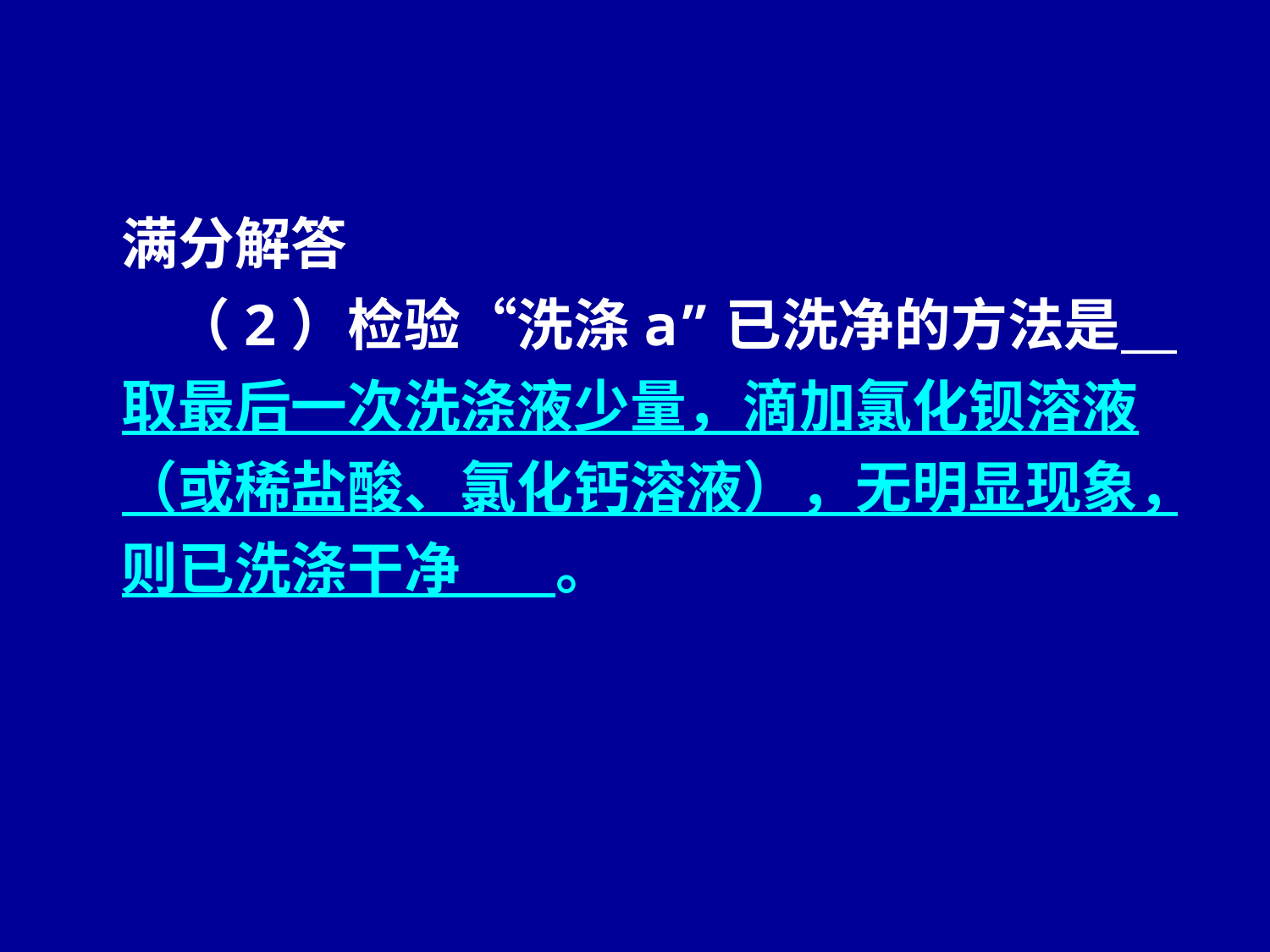

满分解答
   （2）检验“洗涤a”已洗净的方法是　取最后一次洗涤液少量，滴加氯化钡溶液（或稀盐酸、氯化钙溶液），无明显现象，则已洗涤干净   　。